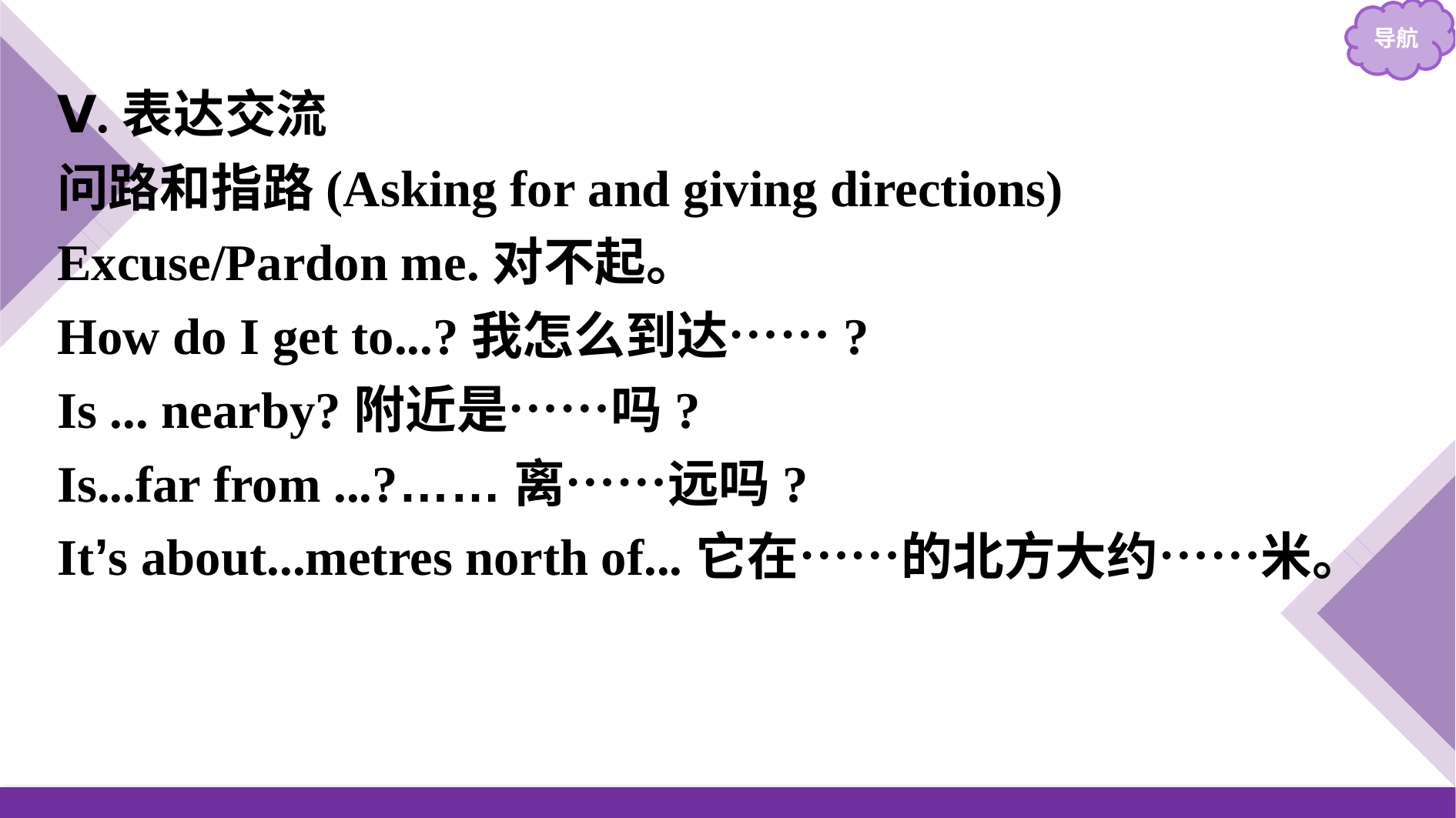

Ⅴ.表达交流
问路和指路(Asking for and giving directions)
Excuse/Pardon me.对不起。
How do I get to...?我怎么到达……?
Is ... nearby?附近是……吗?
Is...far from ...?……离……远吗?
It’s about...metres north of...它在……的北方大约……米。